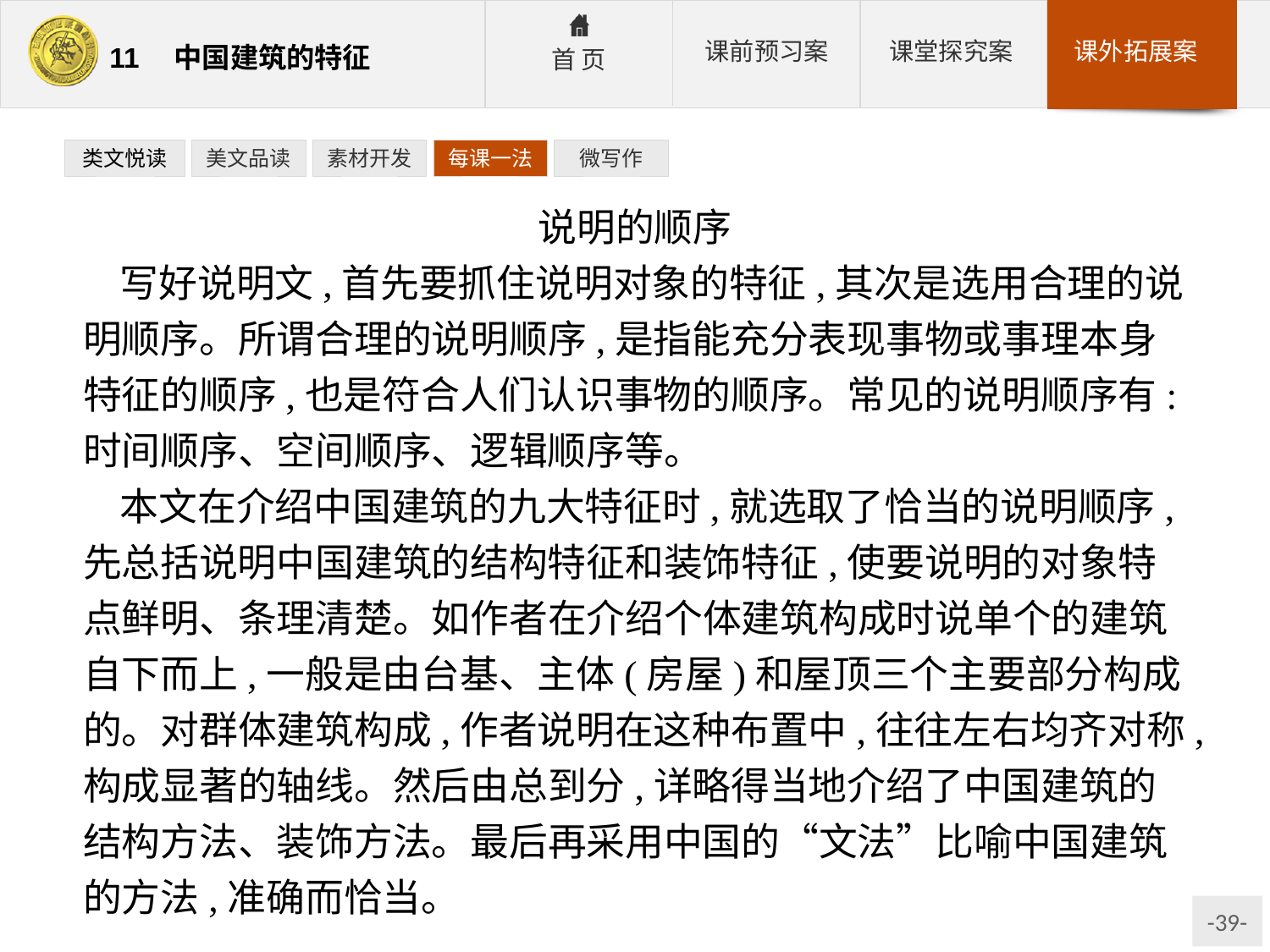

类文悦读
美文品读
素材开发
每课一法
微写作
说明的顺序
写好说明文,首先要抓住说明对象的特征,其次是选用合理的说明顺序。所谓合理的说明顺序,是指能充分表现事物或事理本身特征的顺序,也是符合人们认识事物的顺序。常见的说明顺序有:时间顺序、空间顺序、逻辑顺序等。
本文在介绍中国建筑的九大特征时,就选取了恰当的说明顺序,先总括说明中国建筑的结构特征和装饰特征,使要说明的对象特点鲜明、条理清楚。如作者在介绍个体建筑构成时说单个的建筑自下而上,一般是由台基、主体(房屋)和屋顶三个主要部分构成的。对群体建筑构成,作者说明在这种布置中,往往左右均齐对称,构成显著的轴线。然后由总到分,详略得当地介绍了中国建筑的结构方法、装饰方法。最后再采用中国的“文法”比喻中国建筑的方法,准确而恰当。